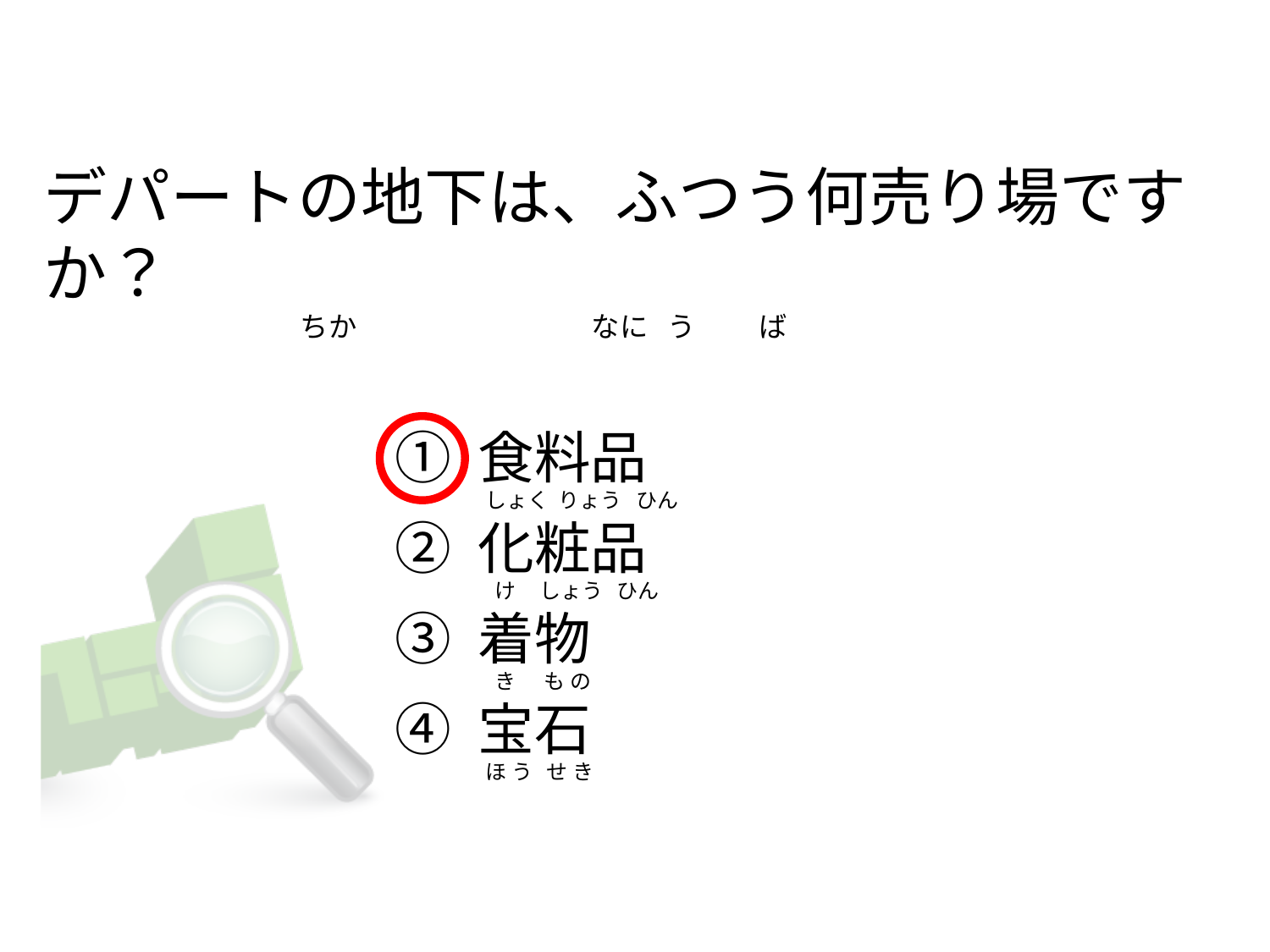

# デパートの地下は、ふつう何売り場ですか？ 　                                    ちか                                     なに   う          ば
① 食料品
② 化粧品
③ 着物
④ 宝石

 しょく  りょう   ひん
   け     しょう   ひん
   き      も の
 ほ う   せ き